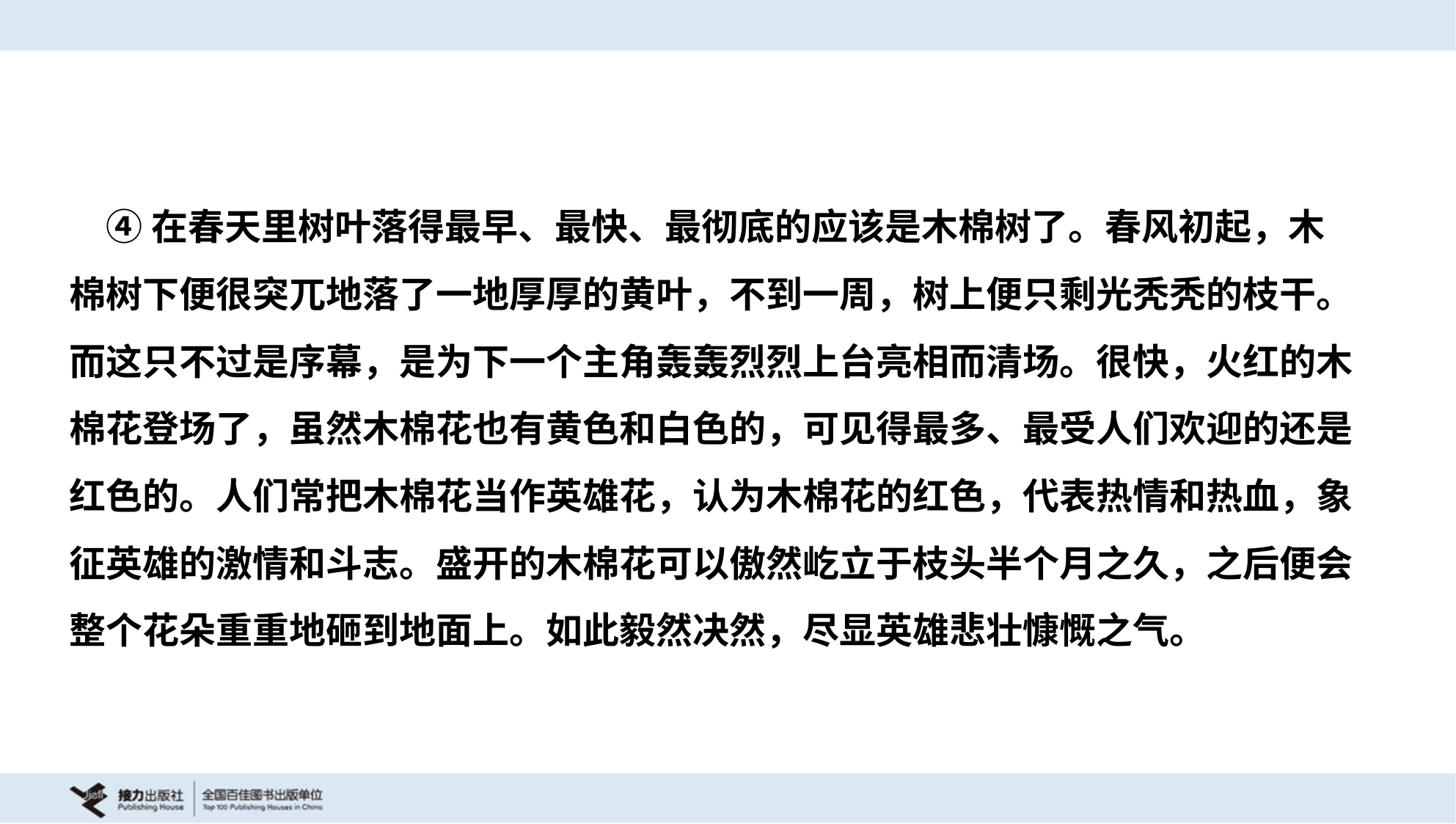

④在春天里树叶落得最早、最快、最彻底的应该是木棉树了。春风初起，木
棉树下便很突兀地落了一地厚厚的黄叶，不到一周，树上便只剩光秃秃的枝干。
而这只不过是序幕，是为下一个主角轰轰烈烈上台亮相而清场。很快，火红的木
棉花登场了，虽然木棉花也有黄色和白色的，可见得最多、最受人们欢迎的还是
红色的。人们常把木棉花当作英雄花，认为木棉花的红色，代表热情和热血，象
征英雄的激情和斗志。盛开的木棉花可以傲然屹立于枝头半个月之久，之后便会
整个花朵重重地砸到地面上。如此毅然决然，尽显英雄悲壮慷慨之气。